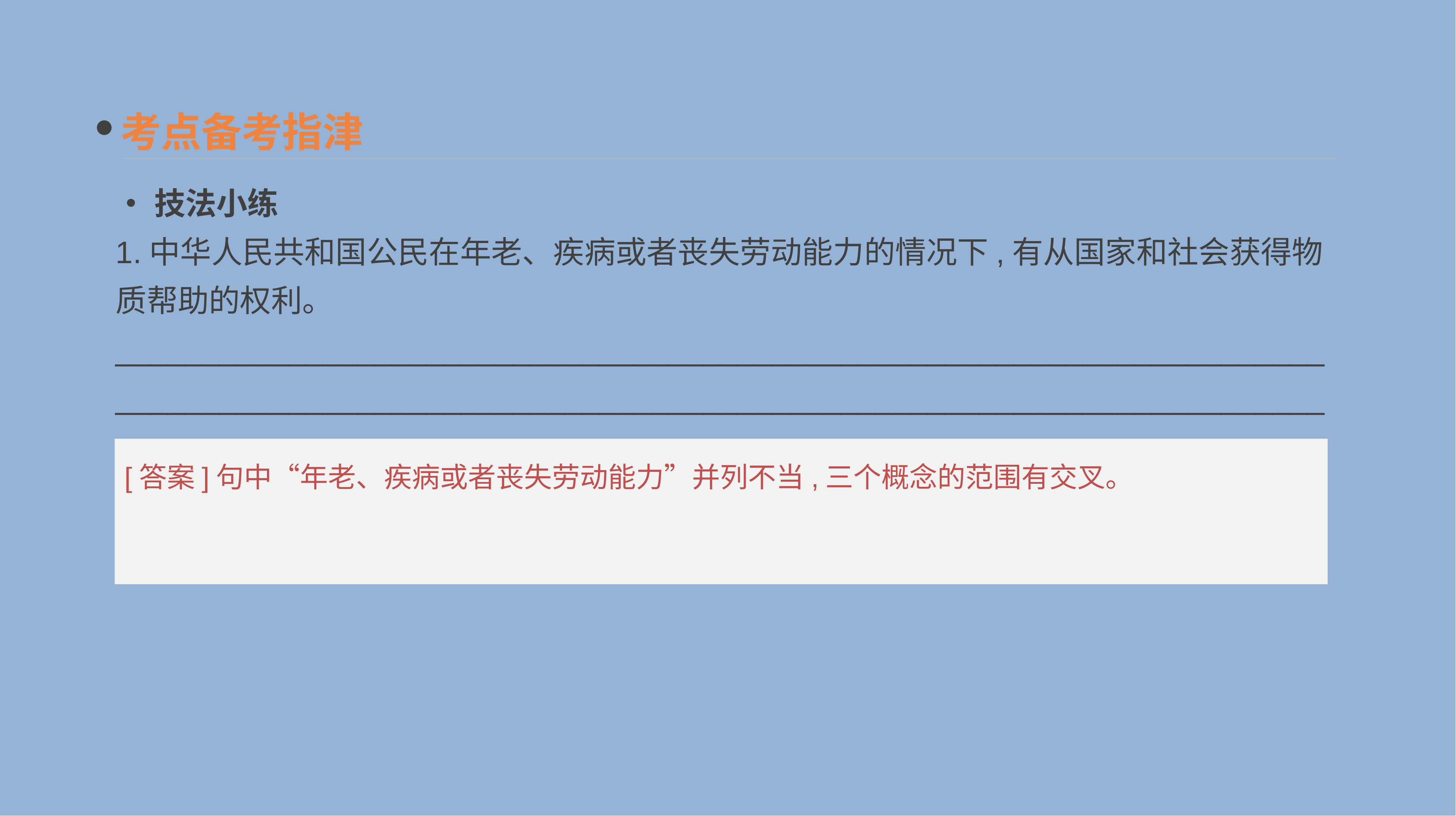

考点备考指津

•技法小练
1.中华人民共和国公民在年老、疾病或者丧失劳动能力的情况下,有从国家和社会获得物质帮助的权利。
______________________________________________________________________________________________________________________________________________________________________________

[答案]句中“年老、疾病或者丧失劳动能力”并列不当,三个概念的范围有交叉。